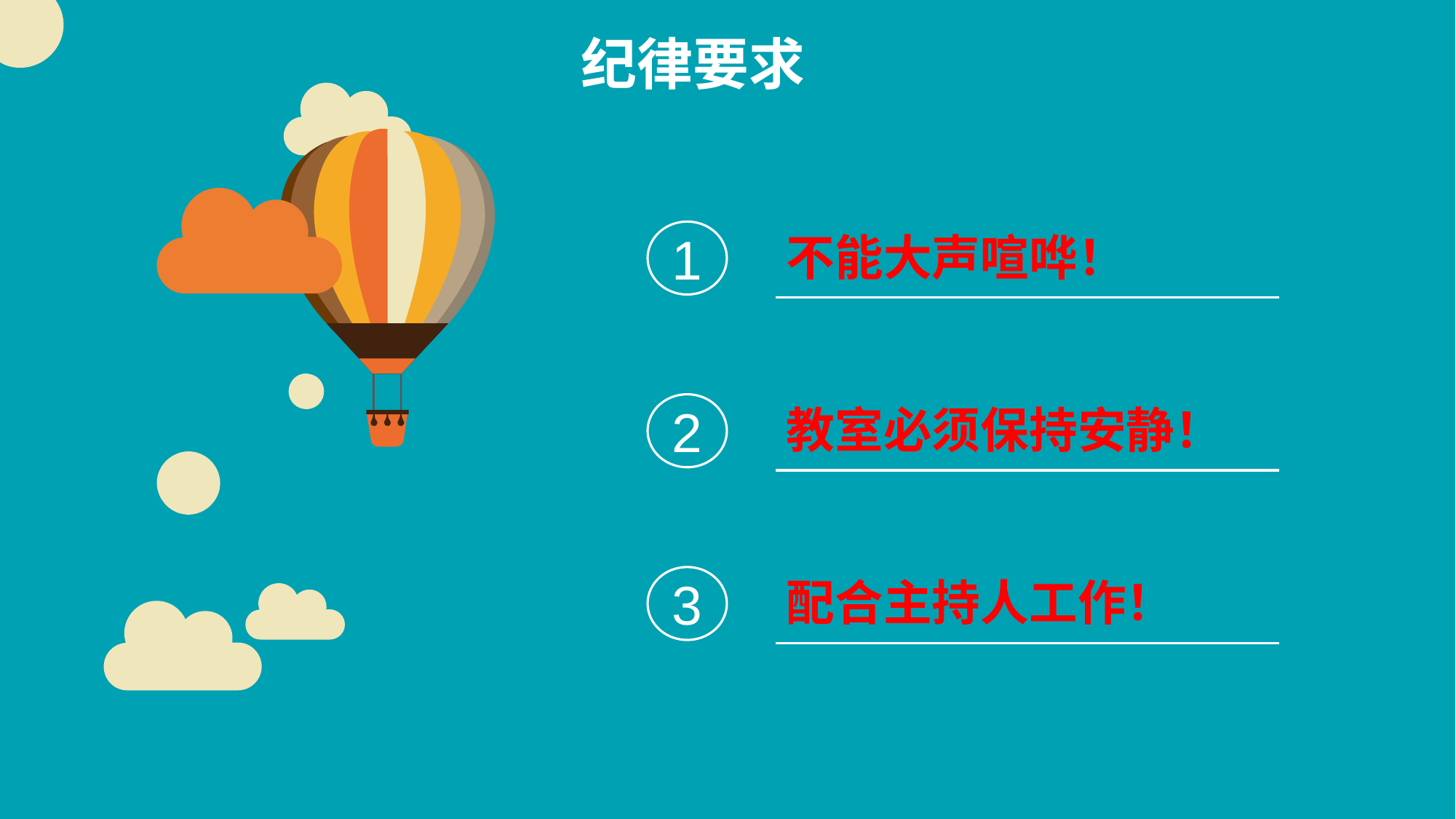

纪律要求
1
不能大声喧哗！
2
教室必须保持安静！
3
配合主持人工作！